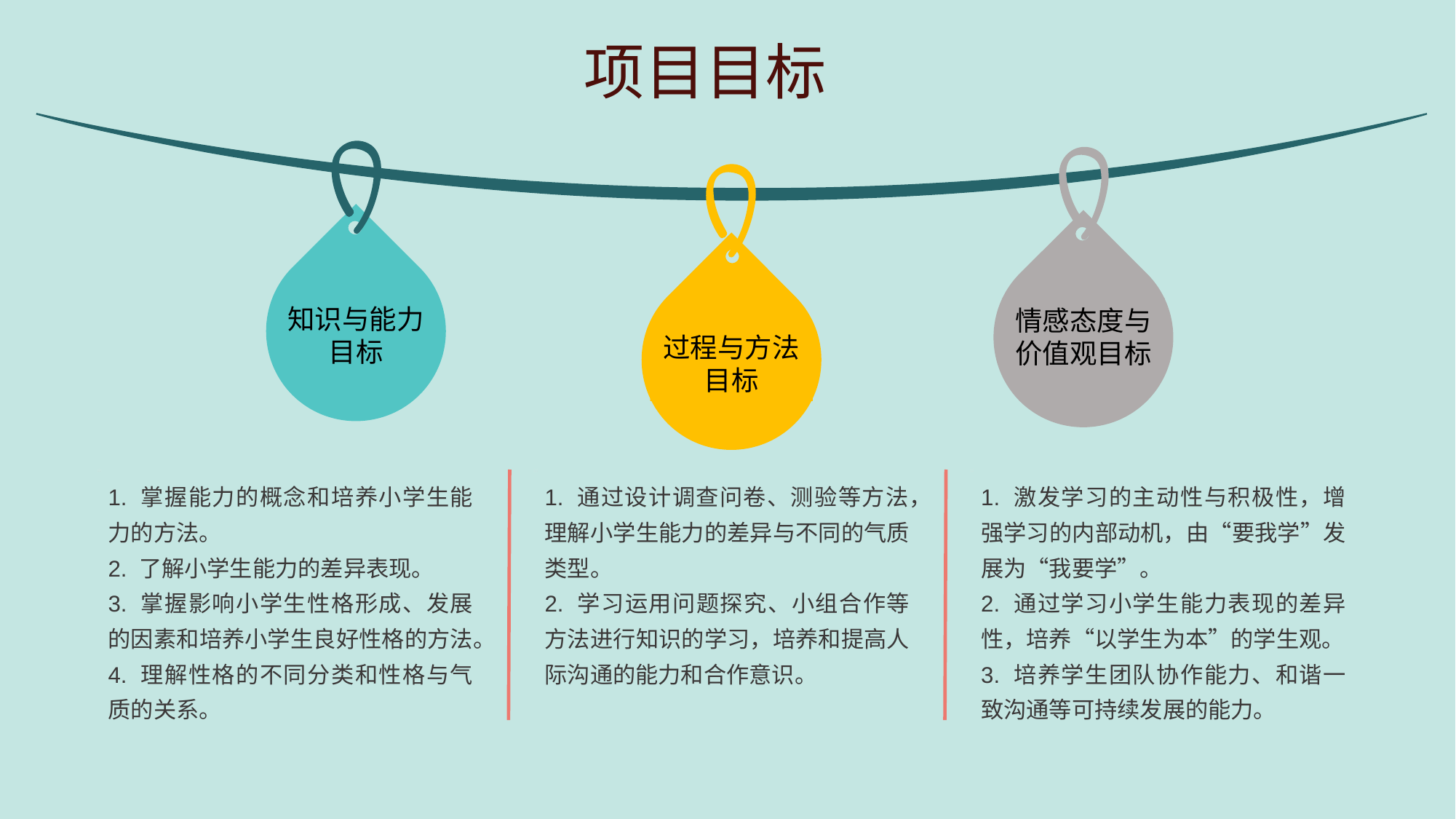

项目目标

知识与能力目标

情感态度与价值观目标

过程与方法目标
1. 掌握能力的概念和培养小学生能力的方法。
2. 了解小学生能力的差异表现。
3. 掌握影响小学生性格形成、发展的因素和培养小学生良好性格的方法。
4. 理解性格的不同分类和性格与气质的关系。
1. 通过设计调查问卷、测验等方法，理解小学生能力的差异与不同的气质类型。
2. 学习运用问题探究、小组合作等方法进行知识的学习，培养和提高人际沟通的能力和合作意识。
1. 激发学习的主动性与积极性，增强学习的内部动机，由“要我学”发展为“我要学”。
2. 通过学习小学生能力表现的差异性，培养“以学生为本”的学生观。
3. 培养学生团队协作能力、和谐一致沟通等可持续发展的能力。